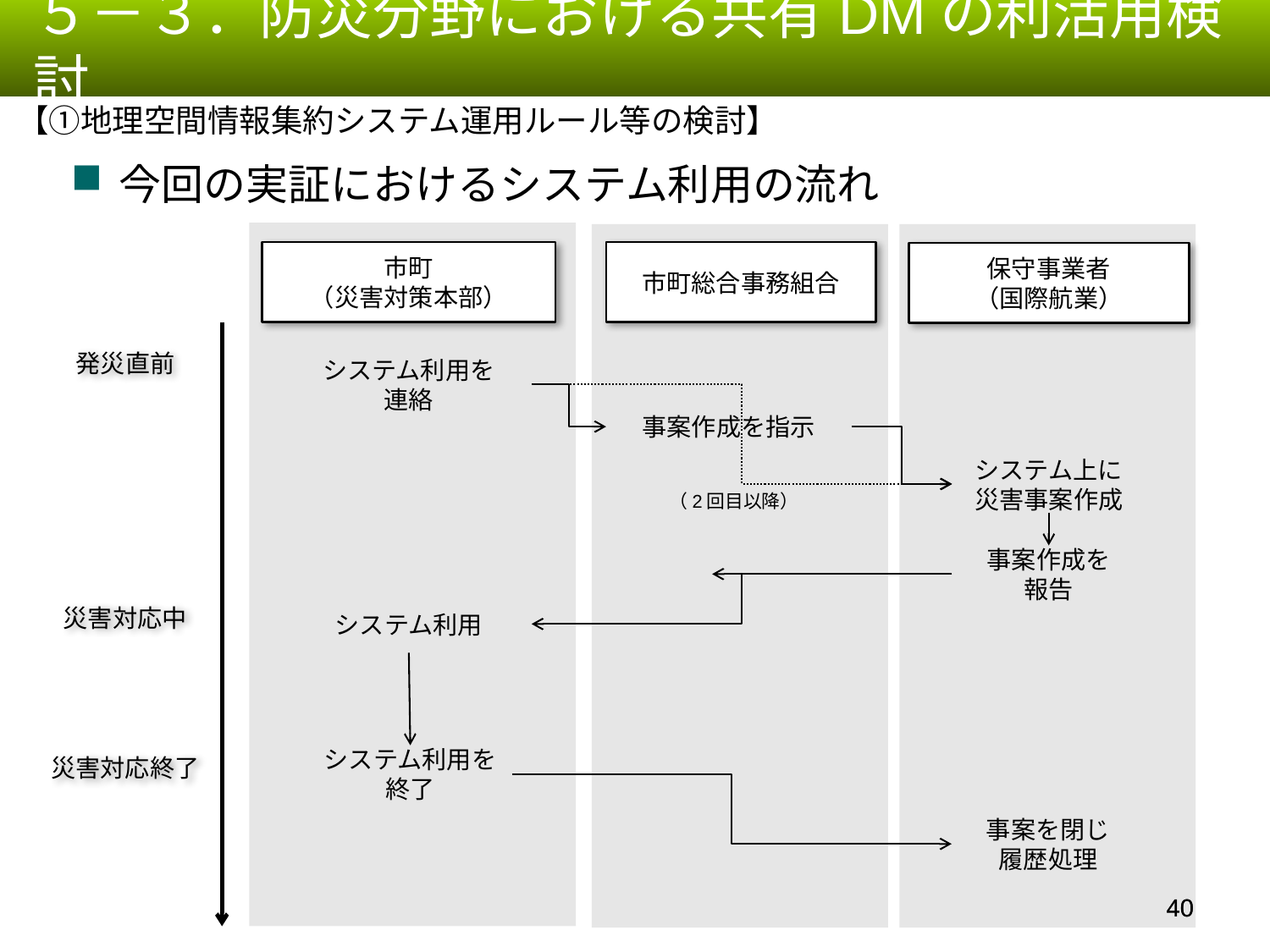

５－３．防災分野における共有DMの利活用検討
【①地理空間情報集約システム運用ルール等の検討】
今回の実証におけるシステム利用の流れ

市町
（災害対策本部）
市町総合事務組合
保守事業者
（国際航業）
発災直前
システム利用を
連絡
事案作成を指示
システム上に
災害事案作成
（2回目以降）
事案作成を
報告
災害対応中
システム利用
災害対応終了
システム利用を
終了
事案を閉じ
履歴処理
40
40